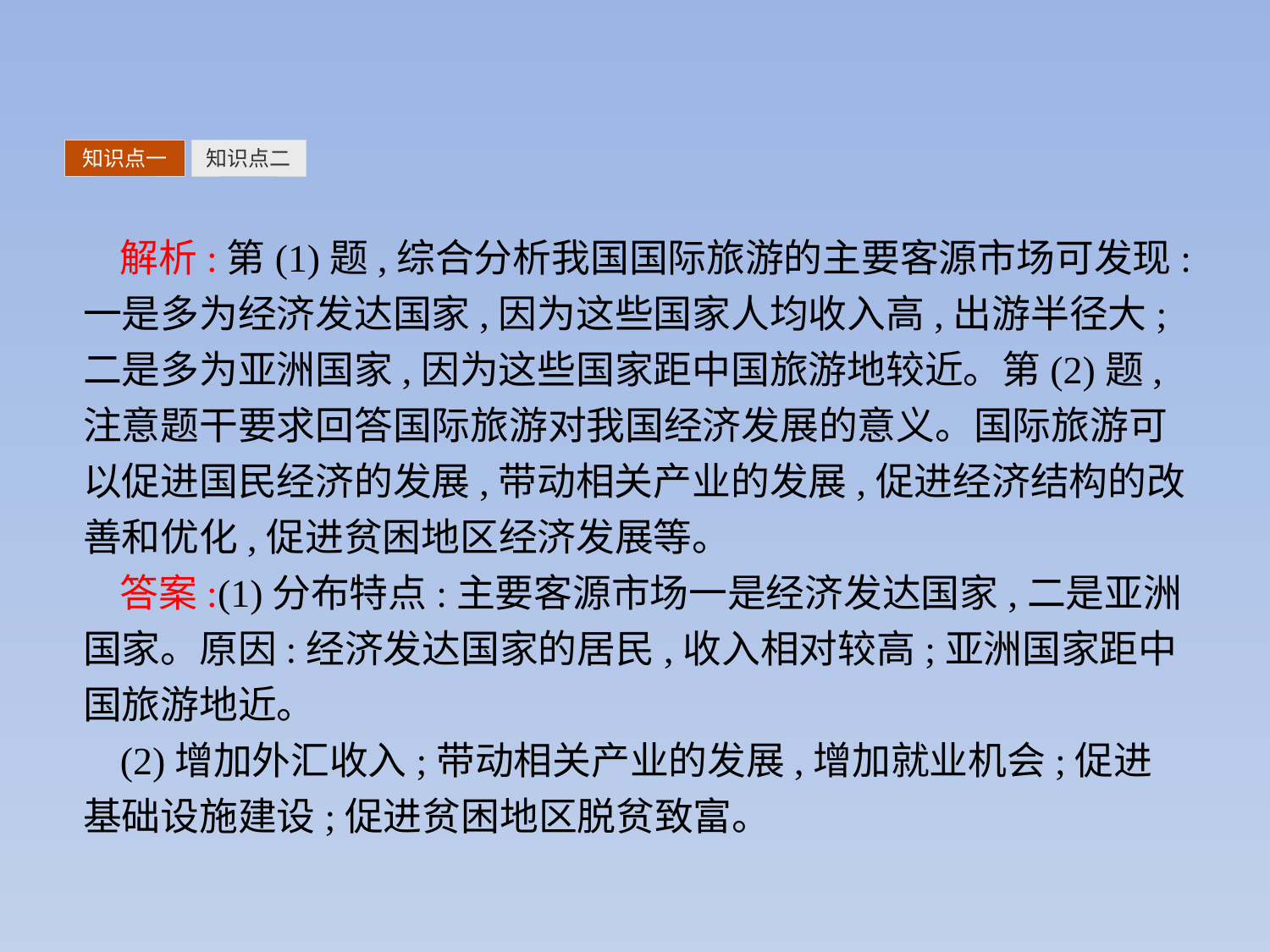

知识点一
知识点二
解析:第(1)题,综合分析我国国际旅游的主要客源市场可发现:一是多为经济发达国家,因为这些国家人均收入高,出游半径大;二是多为亚洲国家,因为这些国家距中国旅游地较近。第(2)题,注意题干要求回答国际旅游对我国经济发展的意义。国际旅游可以促进国民经济的发展,带动相关产业的发展,促进经济结构的改善和优化,促进贫困地区经济发展等。
答案:(1)分布特点:主要客源市场一是经济发达国家,二是亚洲国家。原因:经济发达国家的居民,收入相对较高;亚洲国家距中国旅游地近。
(2)增加外汇收入;带动相关产业的发展,增加就业机会;促进基础设施建设;促进贫困地区脱贫致富。